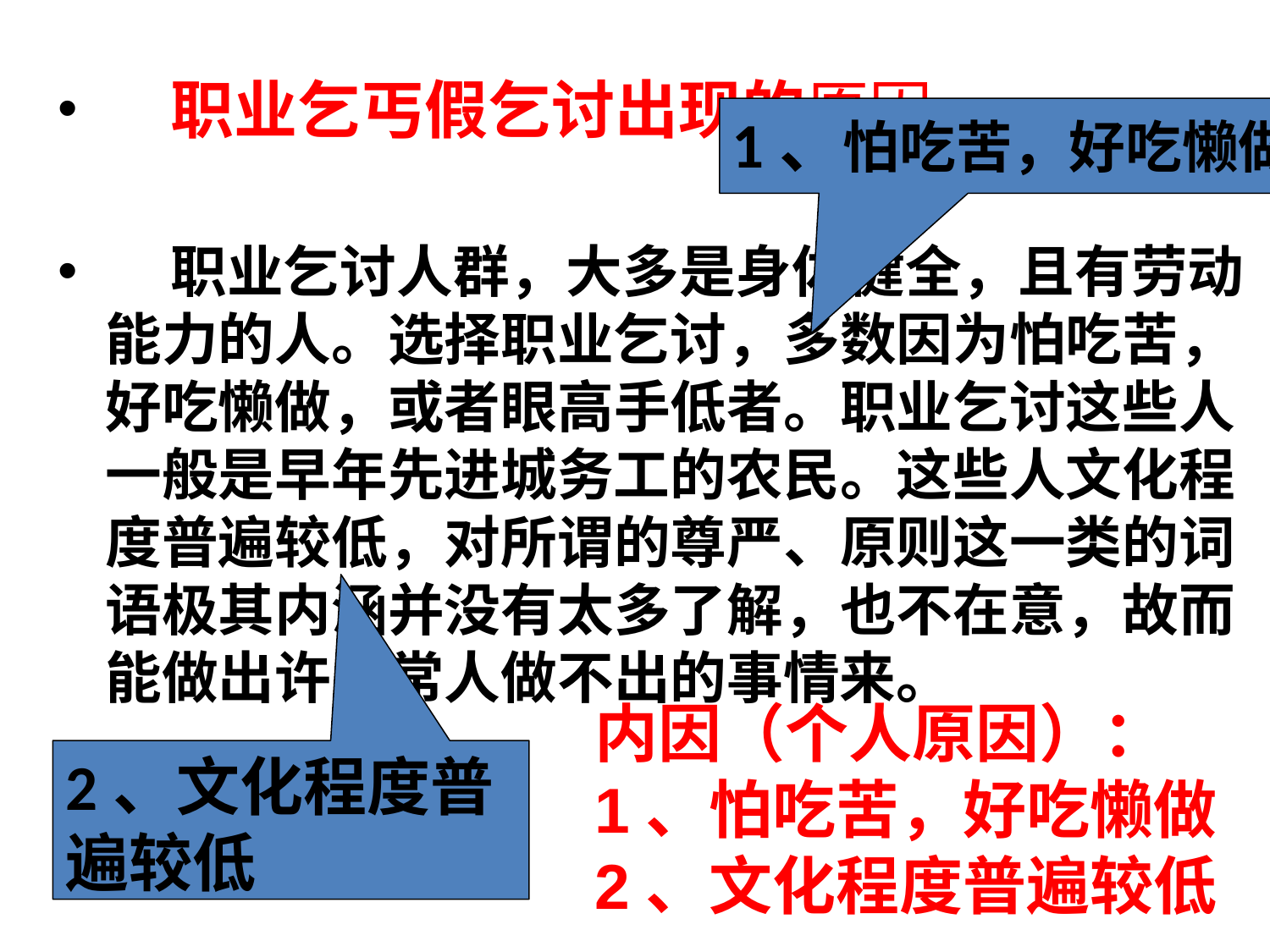

职业乞丐假乞讨出现的原因

    职业乞讨人群，大多是身体健全，且有劳动能力的人。选择职业乞讨，多数因为怕吃苦，好吃懒做，或者眼高手低者。职业乞讨这些人一般是早年先进城务工的农民。这些人文化程度普遍较低，对所谓的尊严、原则这一类的词语极其内涵并没有太多了解，也不在意，故而能做出许多常人做不出的事情来。

1、怕吃苦，好吃懒做
内因（个人原因）：
1、怕吃苦，好吃懒做  2、文化程度普遍较低

2、文化程度普遍较低